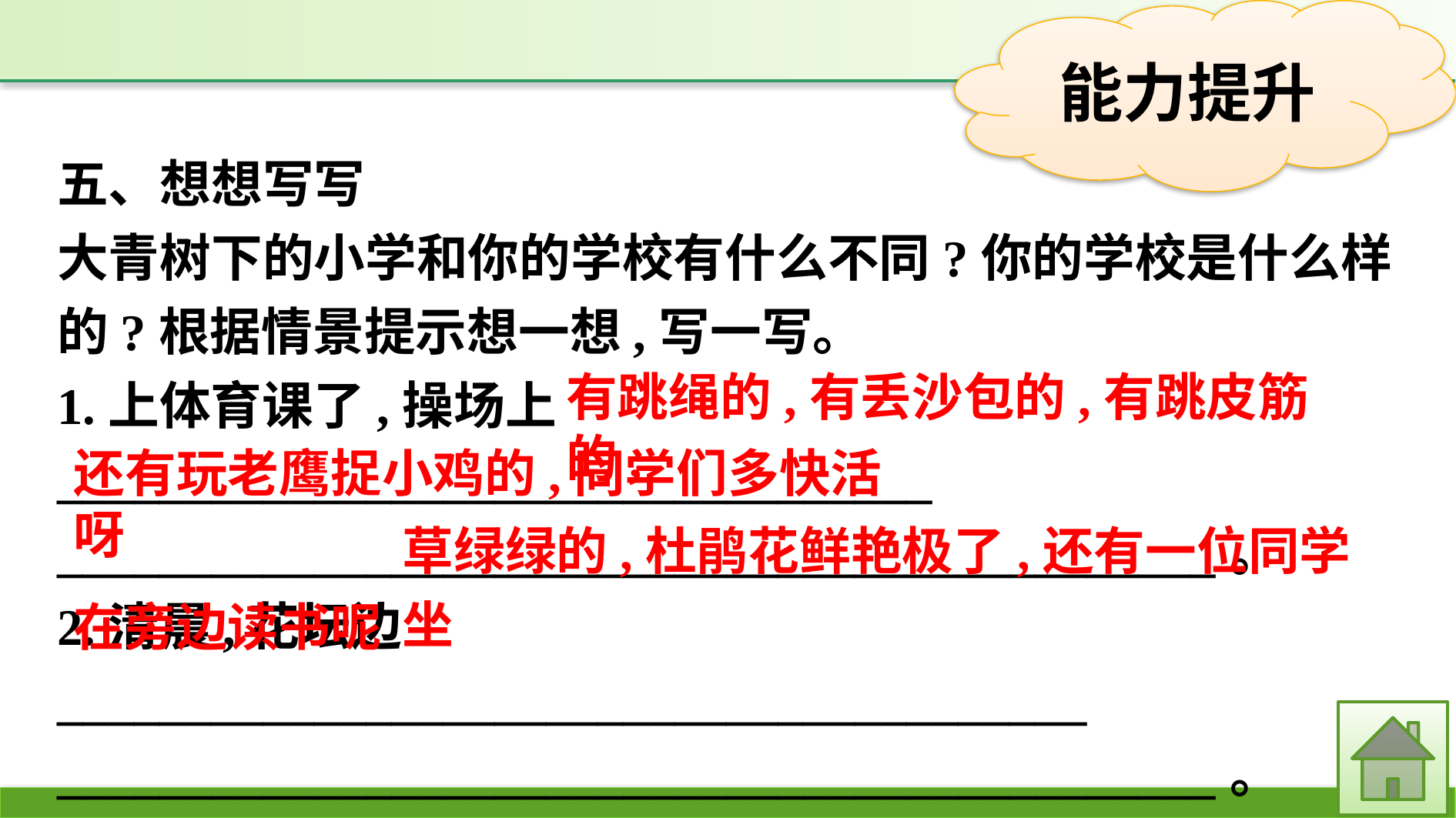

五、想想写写
大青树下的小学和你的学校有什么不同?你的学校是什么样的?根据情景提示想一想,写一写。
1.上体育课了,操场上__________________________________
_____________________________________________。
2.清晨,花坛边________________________________________
_____________________________________________。
有跳绳的,有丢沙包的,有跳皮筋的,
还有玩老鹰捉小鸡的,同学们多快活呀
草绿绿的,杜鹃花鲜艳极了,还有一位同学坐
在旁边读书呢